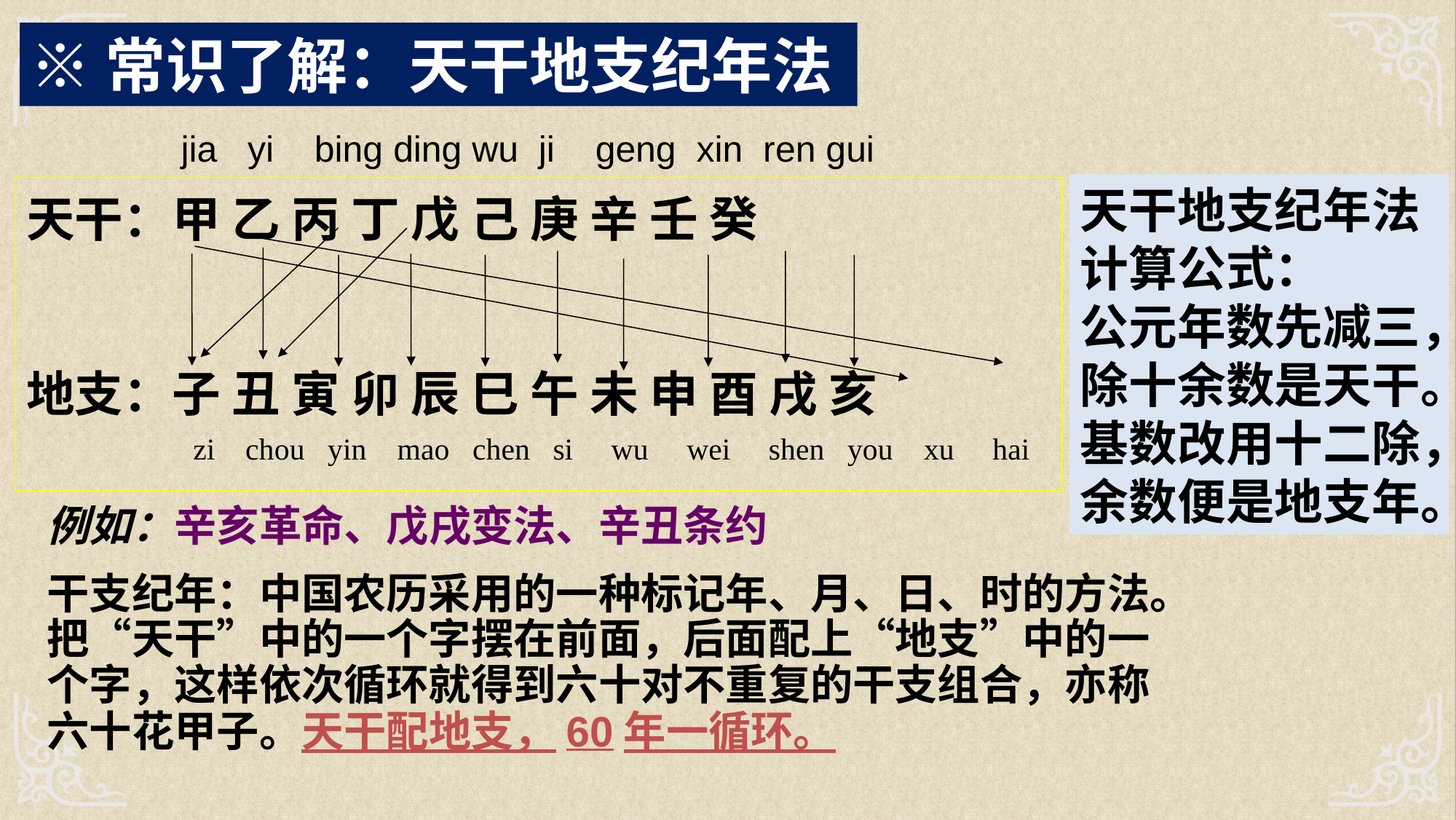

※常识了解：天干地支纪年法
    jia   yi    bing ding wu  ji    geng  xin  ren gui
天干地支纪年法计算公式：
公元年数先减三，
除十余数是天干。
基数改用十二除，
余数便是地支年。
天干：甲 乙 丙 丁 戊 己 庚 辛 壬 癸

地支：子 丑 寅 卯 辰 巳 午 未 申 酉 戌 亥

   zi    chou   yin    mao   chen   si     wu     wei     shen   you    xu     hai
例如：辛亥革命、戊戌变法、辛丑条约
干支纪年：中国农历采用的一种标记年、月、日、时的方法。把“天干”中的一个字摆在前面，后面配上“地支”中的一个字，这样依次循环就得到六十对不重复的干支组合，亦称六十花甲子。天干配地支，60年一循环。